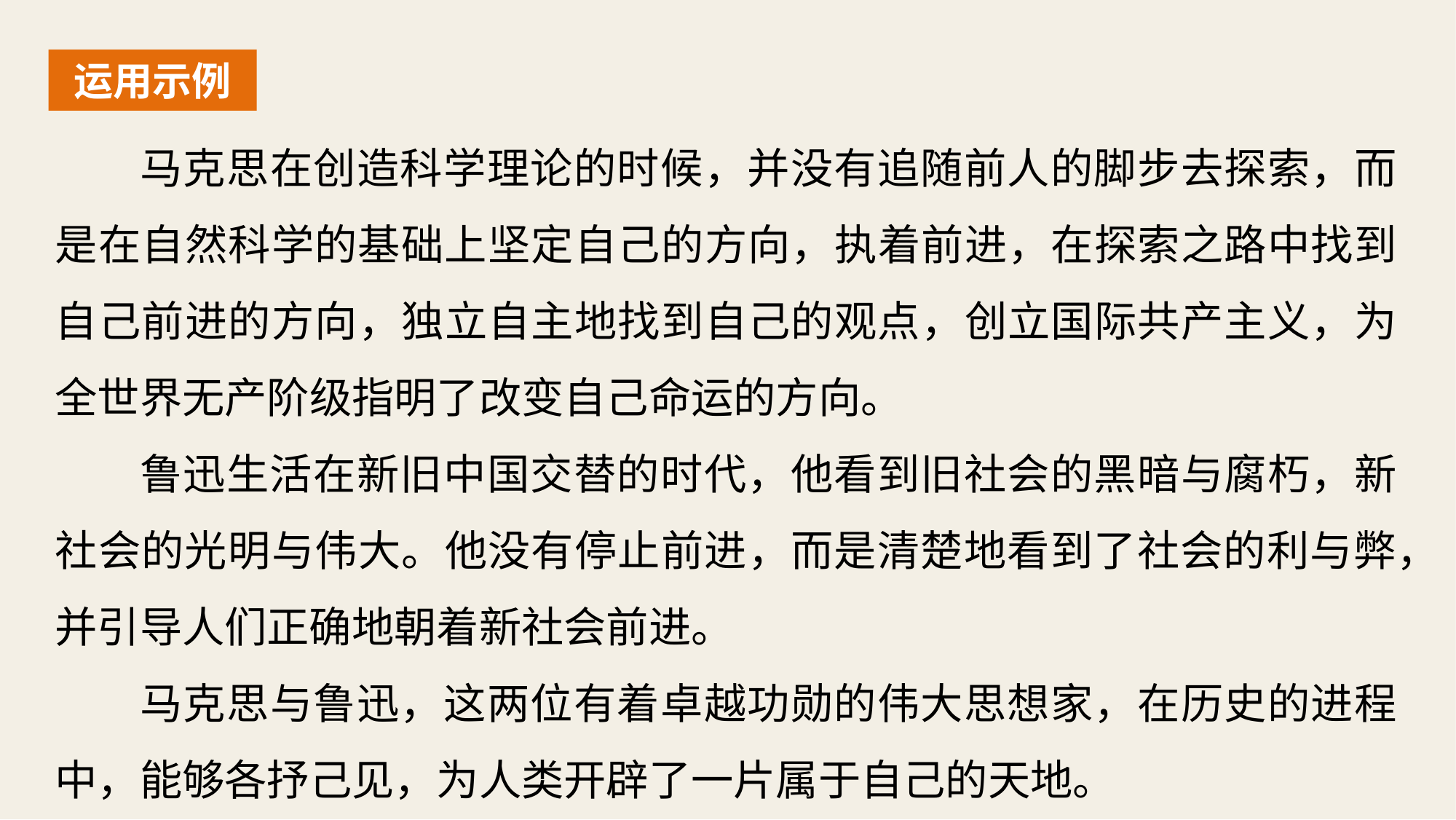

运用示例
马克思在创造科学理论的时候，并没有追随前人的脚步去探索，而是在自然科学的基础上坚定自己的方向，执着前进，在探索之路中找到自己前进的方向，独立自主地找到自己的观点，创立国际共产主义，为全世界无产阶级指明了改变自己命运的方向。
鲁迅生活在新旧中国交替的时代，他看到旧社会的黑暗与腐朽，新社会的光明与伟大。他没有停止前进，而是清楚地看到了社会的利与弊，并引导人们正确地朝着新社会前进。
马克思与鲁迅，这两位有着卓越功勋的伟大思想家，在历史的进程中，能够各抒己见，为人类开辟了一片属于自己的天地。